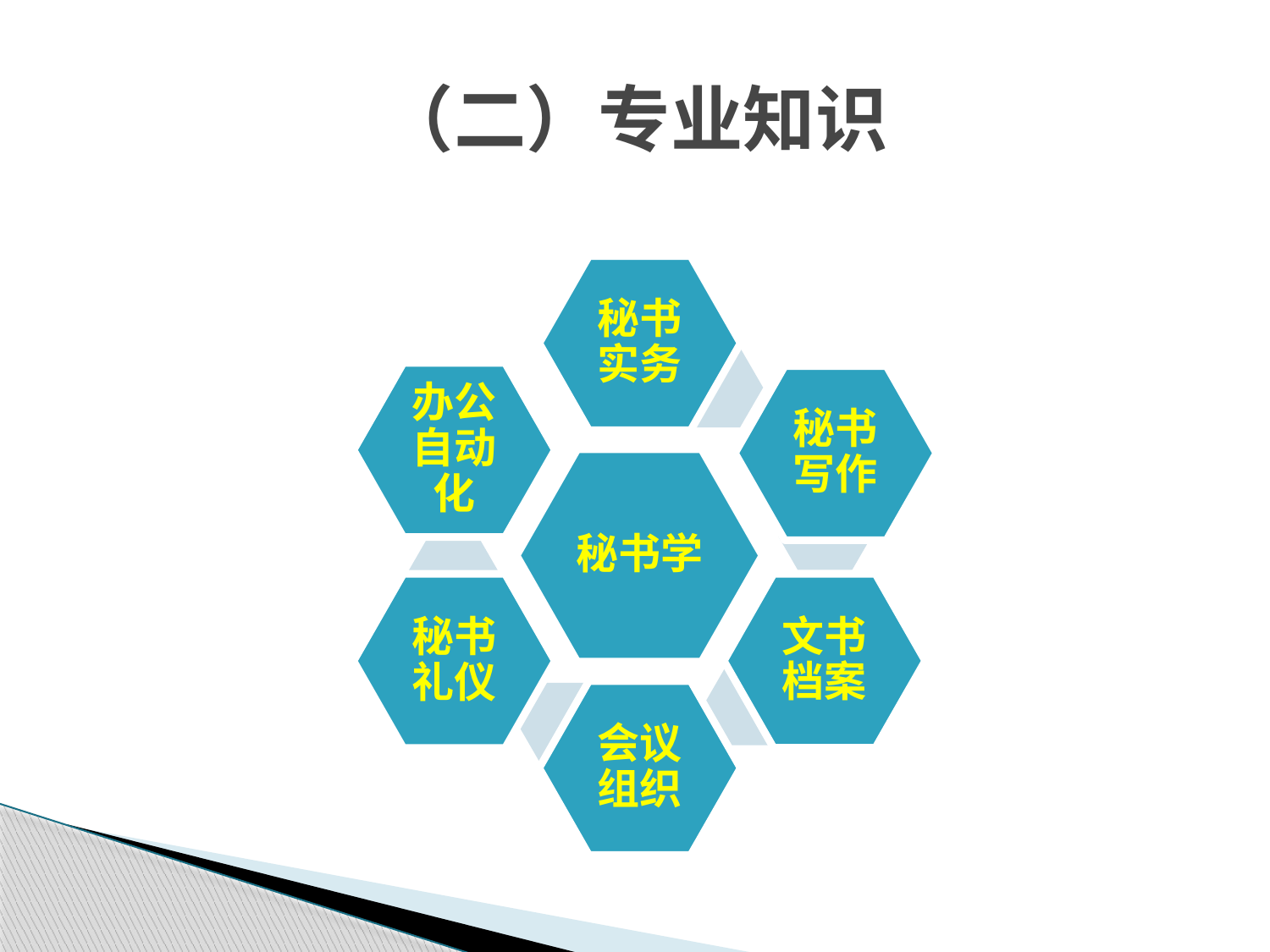

# （二）专业知识
秘书学
秘书实务
秘书写作
文书档案
会议组织
秘书礼仪
办公自动化